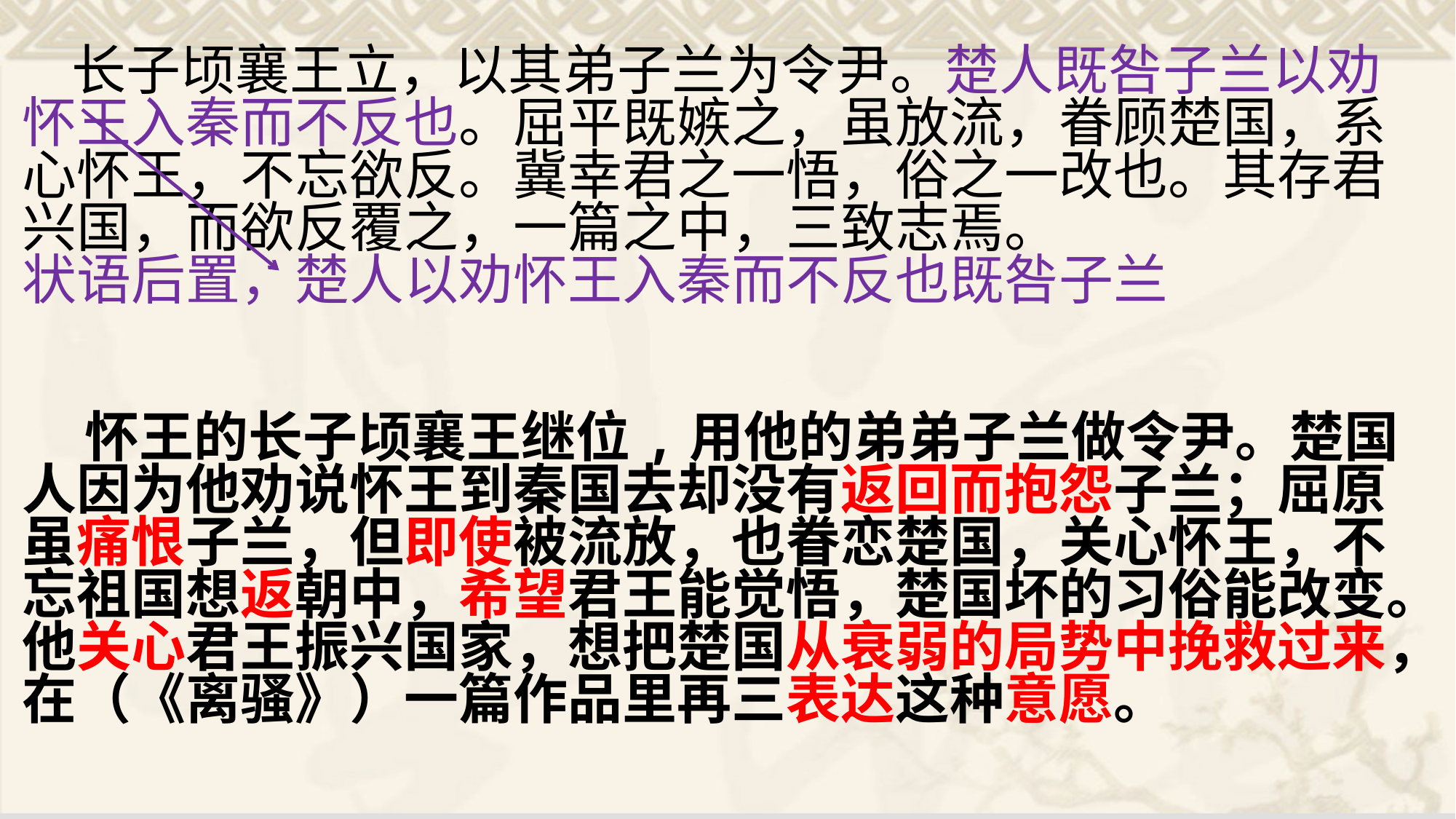

长子顷襄王立，以其弟子兰为令尹。楚人既咎子兰以劝怀王入秦而不反也。屈平既嫉之，虽放流，眷顾楚国，系心怀王，不忘欲反。冀幸君之一悟，俗之一改也。其存君兴国，而欲反覆之，一篇之中，三致志焉。
状语后置，楚人以劝怀王入秦而不反也既咎子兰

    怀王的长子顷襄王继位,用他的弟弟子兰做令尹。楚国人因为他劝说怀王到秦国去却没有返回而抱怨子兰；屈原虽痛恨子兰，但即使被流放，也眷恋楚国，关心怀王，不忘祖国想返朝中，希望君王能觉悟，楚国坏的习俗能改变。他关心君王振兴国家，想把楚国从衰弱的局势中挽救过来，在（《离骚》）一篇作品里再三表达这种意愿。